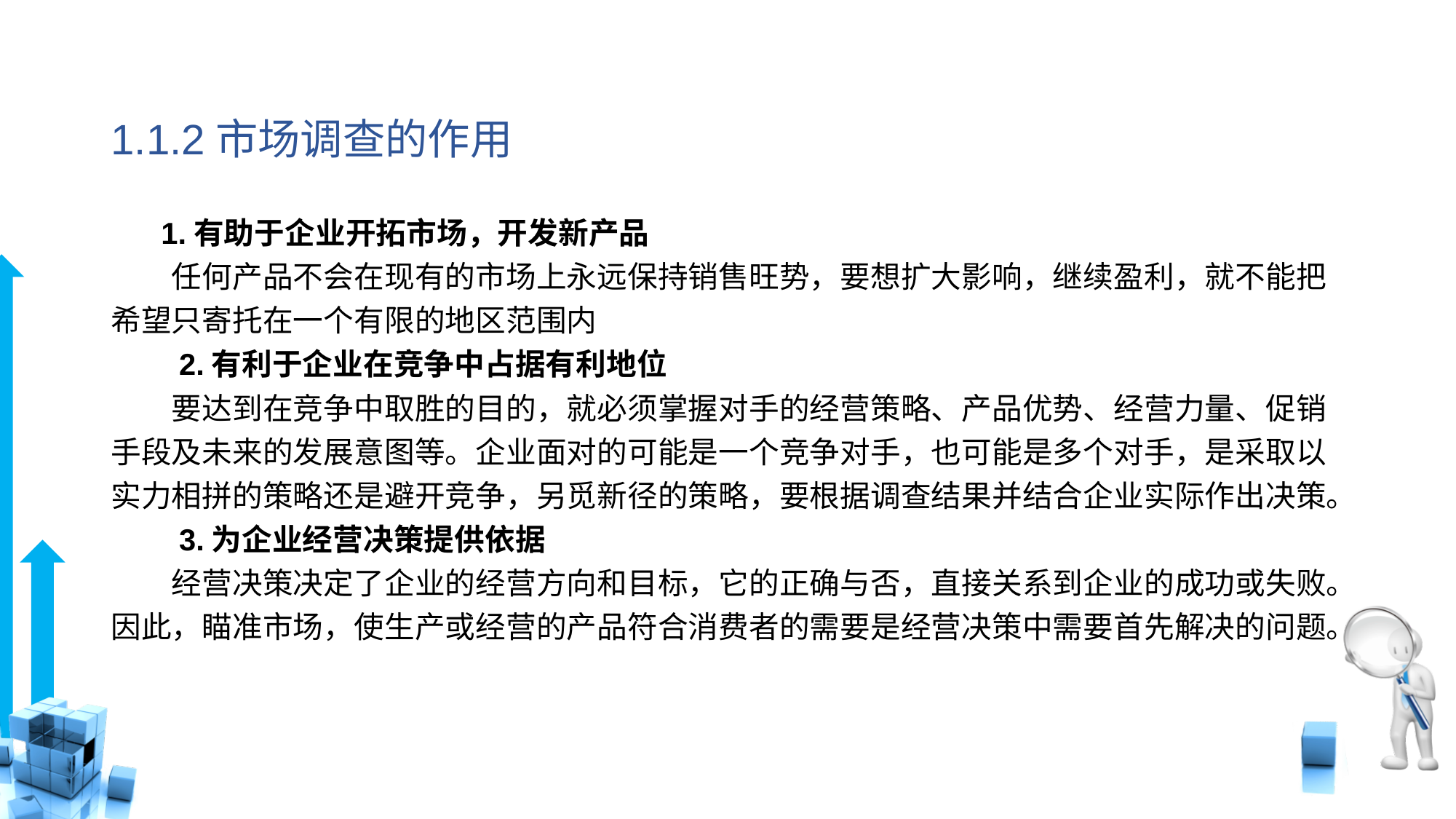

# 1.1.2市场调查的作用
      1.有助于企业开拓市场，开发新产品
　　任何产品不会在现有的市场上永远保持销售旺势，要想扩大影响，继续盈利，就不能把希望只寄托在一个有限的地区范围内
　　2.有利于企业在竞争中占据有利地位
　　要达到在竞争中取胜的目的，就必须掌握对手的经营策略、产品优势、经营力量、促销手段及未来的发展意图等。企业面对的可能是一个竞争对手，也可能是多个对手，是采取以实力相拼的策略还是避开竞争，另觅新径的策略，要根据调查结果并结合企业实际作出决策。
　　3.为企业经营决策提供依据
　　经营决策决定了企业的经营方向和目标，它的正确与否，直接关系到企业的成功或失败。因此，瞄准市场，使生产或经营的产品符合消费者的需要是经营决策中需要首先解决的问题。